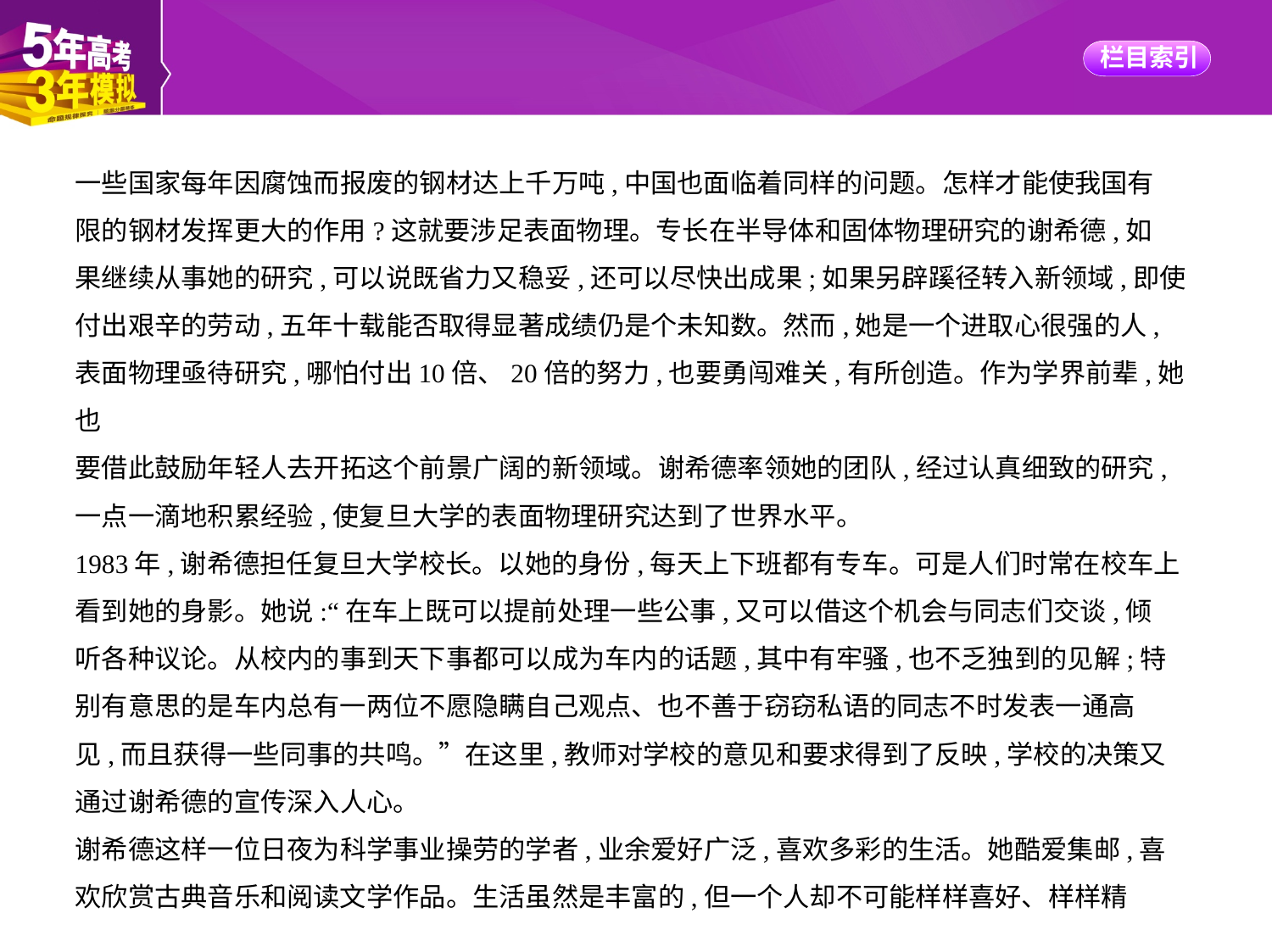

一些国家每年因腐蚀而报废的钢材达上千万吨,中国也面临着同样的问题。怎样才能使我国有
限的钢材发挥更大的作用?这就要涉足表面物理。专长在半导体和固体物理研究的谢希德,如
果继续从事她的研究,可以说既省力又稳妥,还可以尽快出成果;如果另辟蹊径转入新领域,即使
付出艰辛的劳动,五年十载能否取得显著成绩仍是个未知数。然而,她是一个进取心很强的人,
表面物理亟待研究,哪怕付出10倍、20倍的努力,也要勇闯难关,有所创造。作为学界前辈,她也
要借此鼓励年轻人去开拓这个前景广阔的新领域。谢希德率领她的团队,经过认真细致的研究,
一点一滴地积累经验,使复旦大学的表面物理研究达到了世界水平。
1983年,谢希德担任复旦大学校长。以她的身份,每天上下班都有专车。可是人们时常在校车上
看到她的身影。她说:“在车上既可以提前处理一些公事,又可以借这个机会与同志们交谈,倾
听各种议论。从校内的事到天下事都可以成为车内的话题,其中有牢骚,也不乏独到的见解;特
别有意思的是车内总有一两位不愿隐瞒自己观点、也不善于窃窃私语的同志不时发表一通高
见,而且获得一些同事的共鸣。”在这里,教师对学校的意见和要求得到了反映,学校的决策又
通过谢希德的宣传深入人心。
谢希德这样一位日夜为科学事业操劳的学者,业余爱好广泛,喜欢多彩的生活。她酷爱集邮,喜
欢欣赏古典音乐和阅读文学作品。生活虽然是丰富的,但一个人却不可能样样喜好、样样精